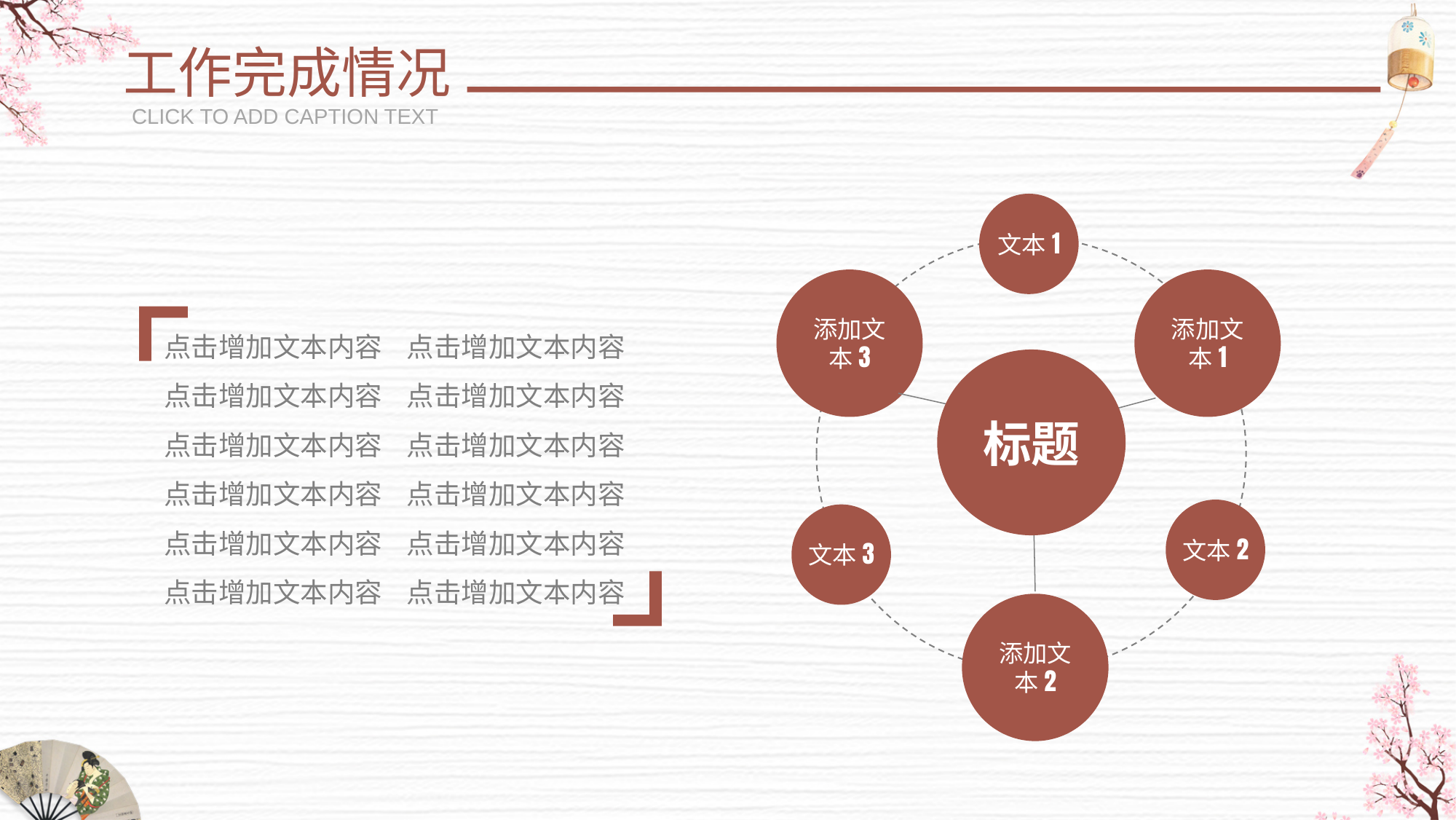

工作完成情况

CLICK TO ADD CAPTION TEXT
文本1

添加文本3
添加文本1
标题
文本2
文本3
添加文本2
点击增加文本内容    点击增加文本内容
点击增加文本内容    点击增加文本内容
点击增加文本内容    点击增加文本内容
点击增加文本内容    点击增加文本内容
点击增加文本内容    点击增加文本内容
点击增加文本内容    点击增加文本内容